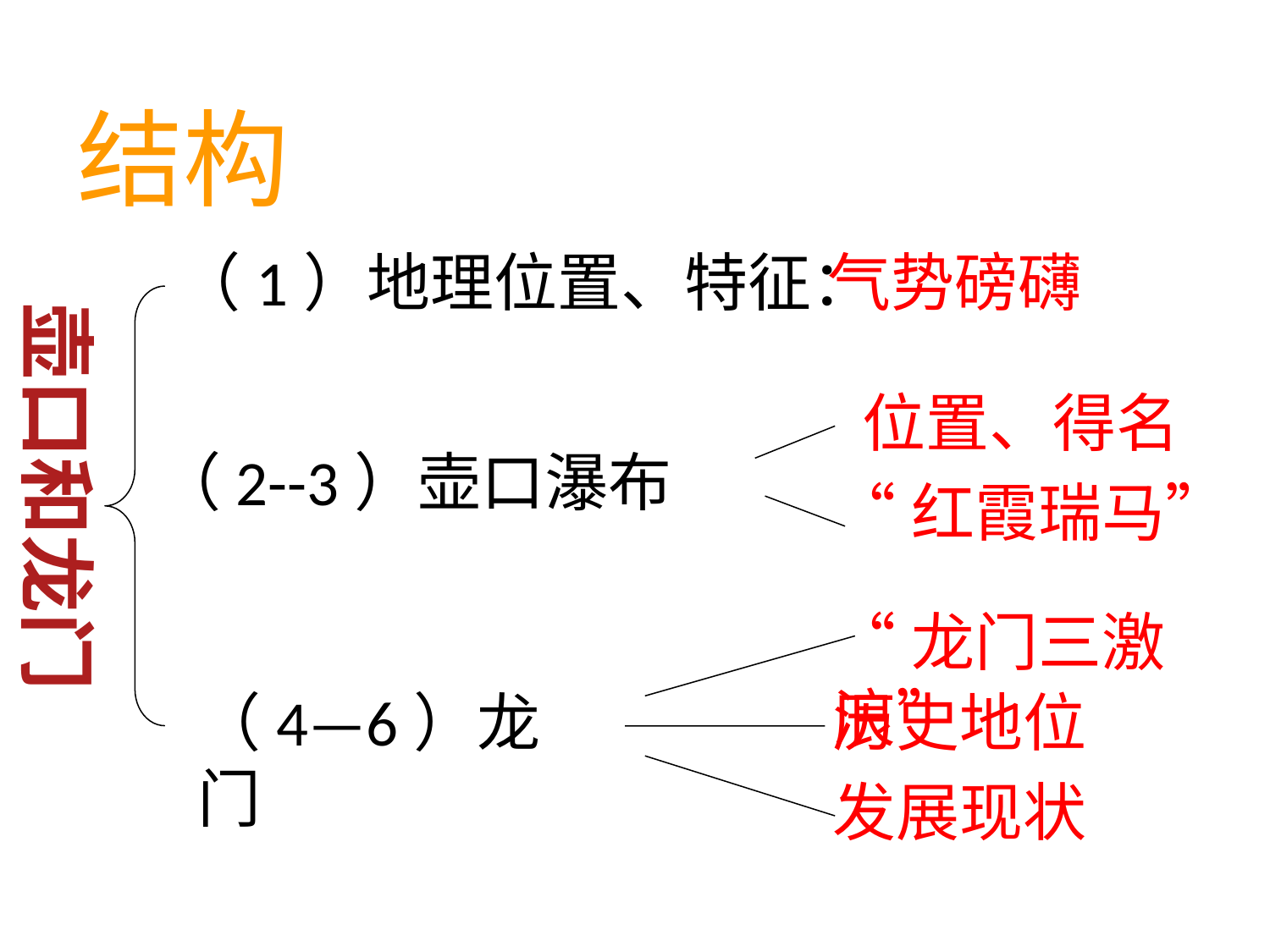

结构
（1）地理位置、特征：
气势磅礴

壶口和龙门
位置、得名

（2--3）壶口瀑布
“红霞瑞马”

“龙门三激浪”

（4—6）龙门
历史地位

发展现状